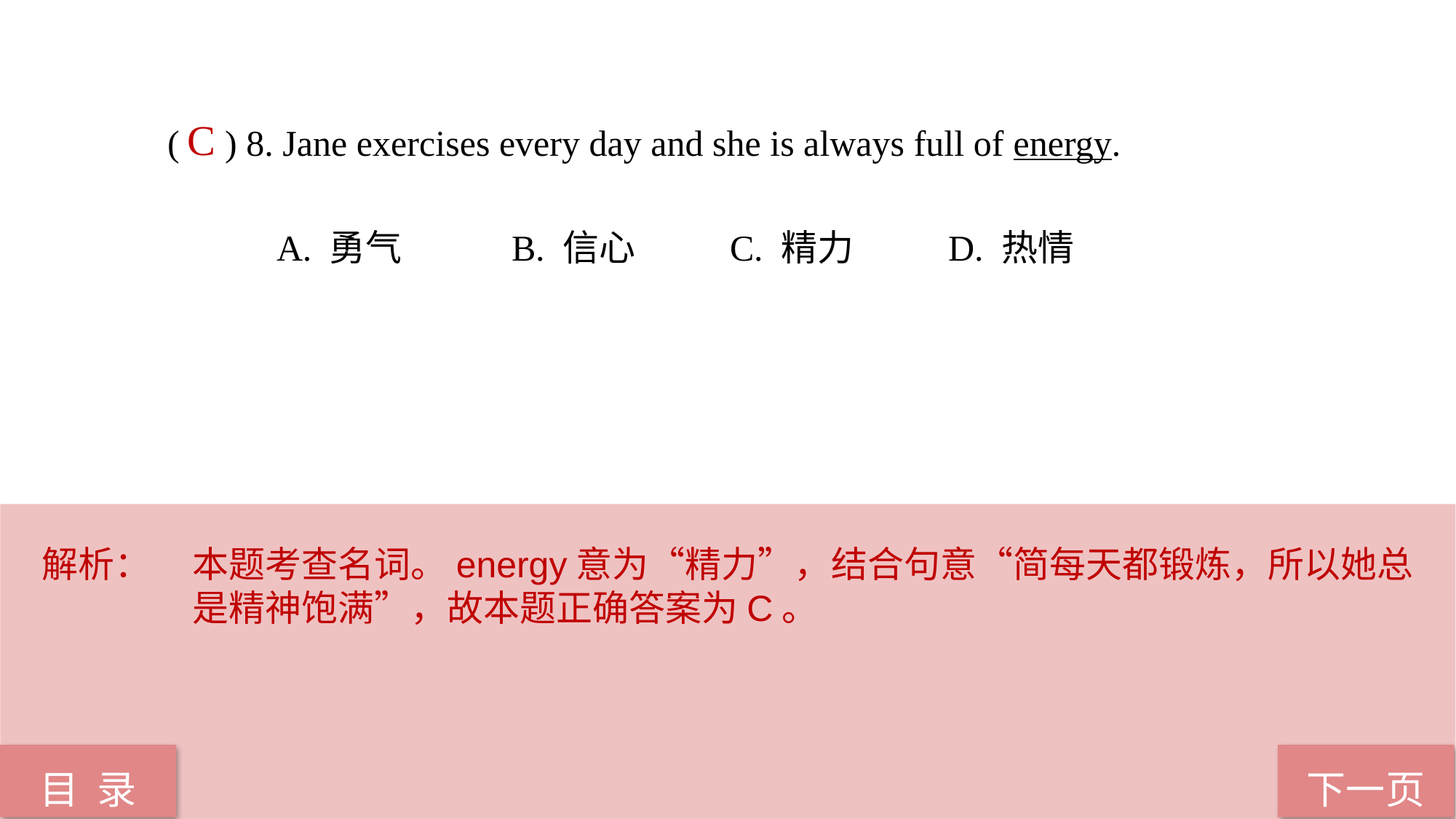

(     ) 8. Jane exercises every day and she is always full of energy.

	A. 勇气	 B. 信心	 C. 精力	 D. 热情
C
解析：	本题考查名词。energy意为“精力”，结合句意“简每天都锻炼，所以她总是精神饱满”，故本题正确答案为C。